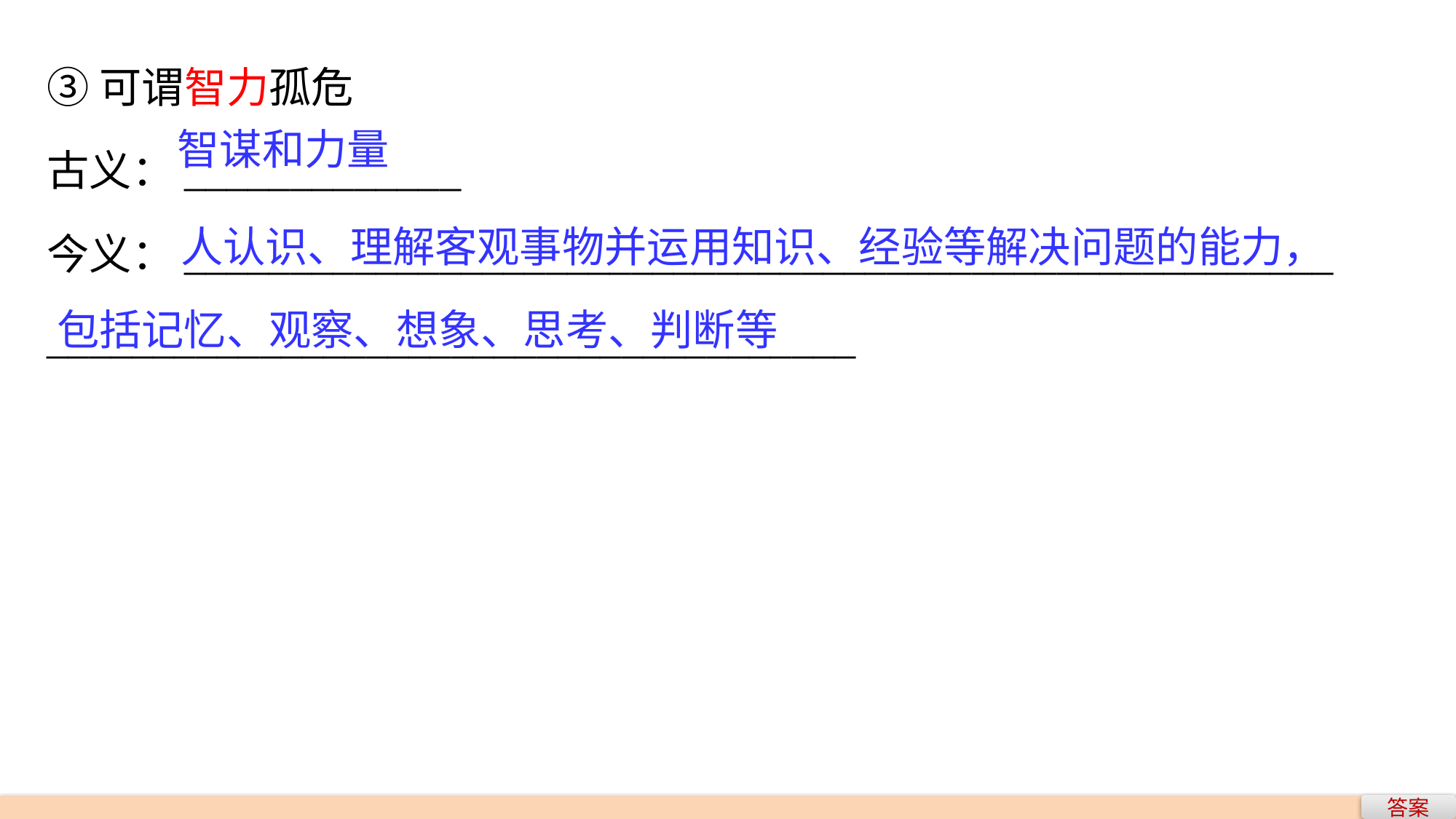

③可谓智力孤危
古义：_____________
今义：______________________________________________________
______________________________________
智谋和力量
            人认识、理解客观事物并运用知识、经验等解决问题的能力，包括记忆、观察、想象、思考、判断等
答案